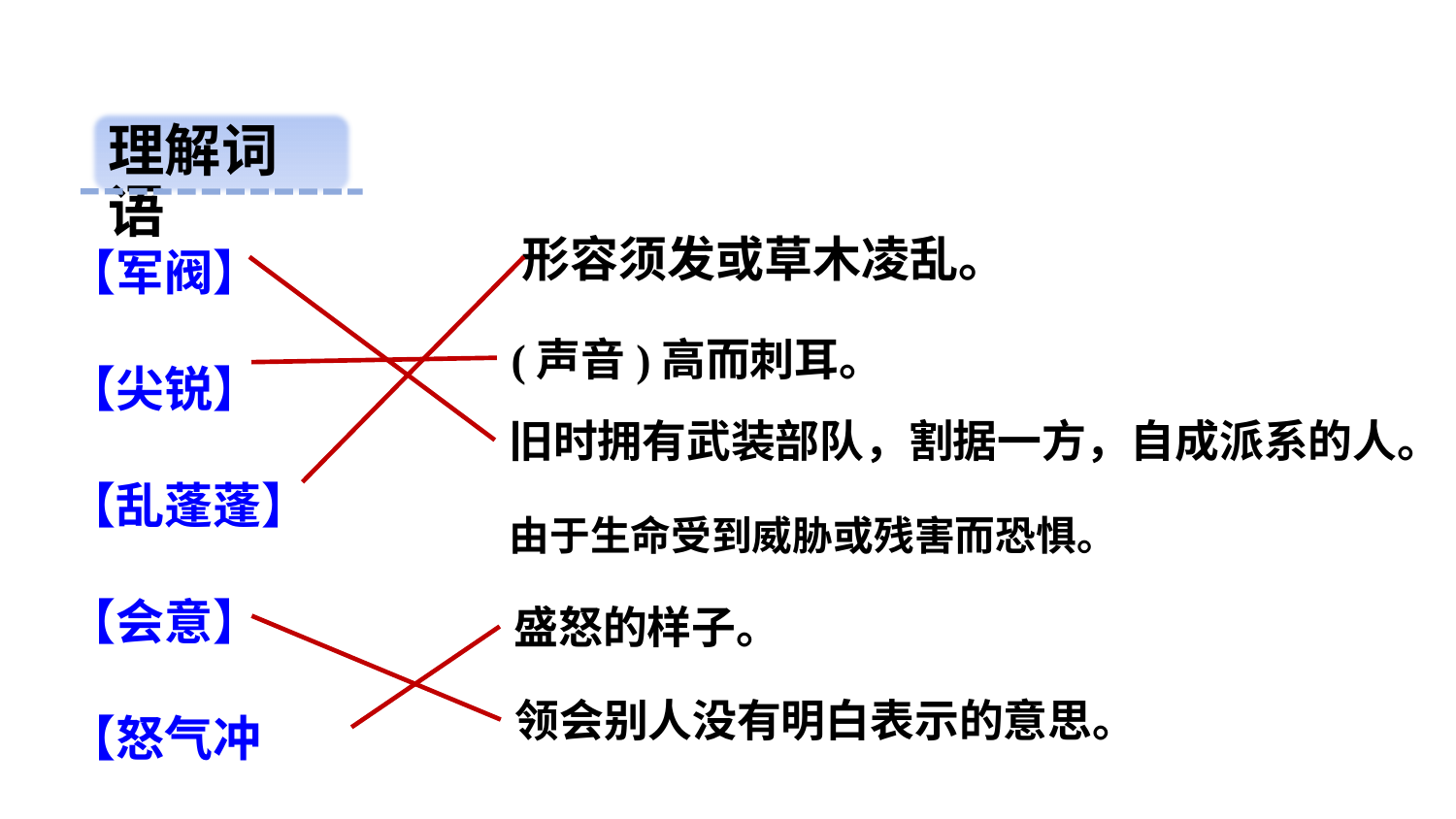

理解词语

【军阀】
【尖锐】
【乱蓬蓬】
【会意】
【怒气冲冲】
形容须发或草木凌乱。
(声音)高而刺耳。
旧时拥有武装部队，割据一方，自成派系的人。
由于生命受到威胁或残害而恐惧。
盛怒的样子。
领会别人没有明白表示的意思。